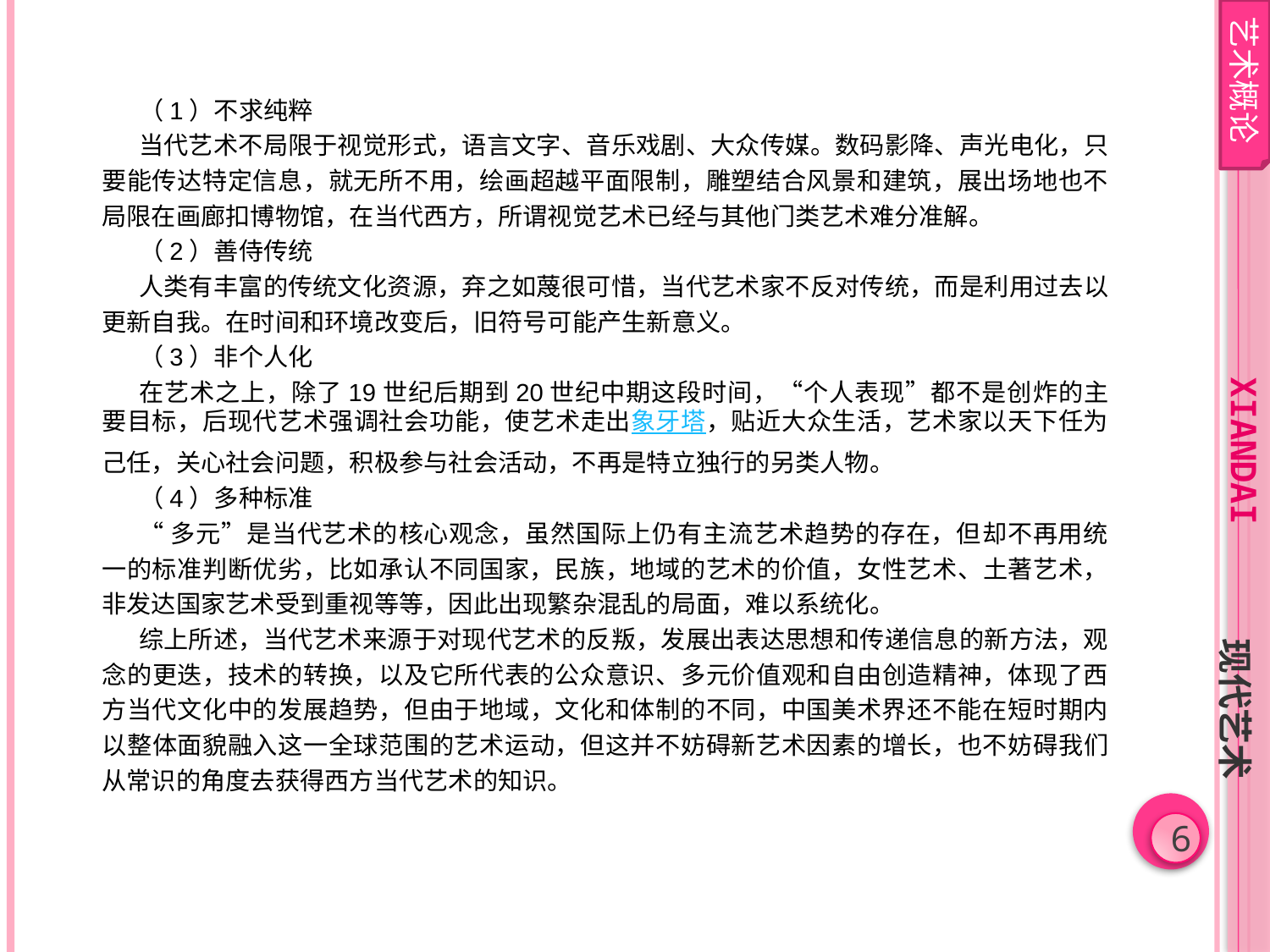

艺术概论
（1）不求纯粹
当代艺术不局限于视觉形式，语言文字、音乐戏剧、大众传媒。数码影降、声光电化，只要能传达特定信息，就无所不用，绘画超越平面限制，雕塑结合风景和建筑，展出场地也不局限在画廊扣博物馆，在当代西方，所谓视觉艺术已经与其他门类艺术难分准解。
（2）善侍传统
人类有丰富的传统文化资源，弃之如蔑很可惜，当代艺术家不反对传统，而是利用过去以更新自我。在时间和环境改变后，旧符号可能产生新意义。
（3）非个人化
在艺术之上，除了19世纪后期到20世纪中期这段时间，“个人表现”都不是创炸的主要目标，后现代艺术强调社会功能，使艺术走出象牙塔，贴近大众生活，艺术家以天下任为己任，关心社会问题，积极参与社会活动，不再是特立独行的另类人物。
（4）多种标准
“多元”是当代艺术的核心观念，虽然国际上仍有主流艺术趋势的存在，但却不再用统一的标准判断优劣，比如承认不同国家，民族，地域的艺术的价值，女性艺术、土著艺术，非发达国家艺术受到重视等等，因此出现繁杂混乱的局面，难以系统化。
综上所述，当代艺术来源于对现代艺术的反叛，发展出表达思想和传递信息的新方法，观念的更迭，技术的转换，以及它所代表的公众意识、多元价值观和自由创造精神，体现了西方当代文化中的发展趋势，但由于地域，文化和体制的不同，中国美术界还不能在短时期内以整体面貌融入这一全球范围的艺术运动，但这并不妨碍新艺术因素的增长，也不妨碍我们从常识的角度去获得西方当代艺术的知识。
xiandai
现代艺术
6